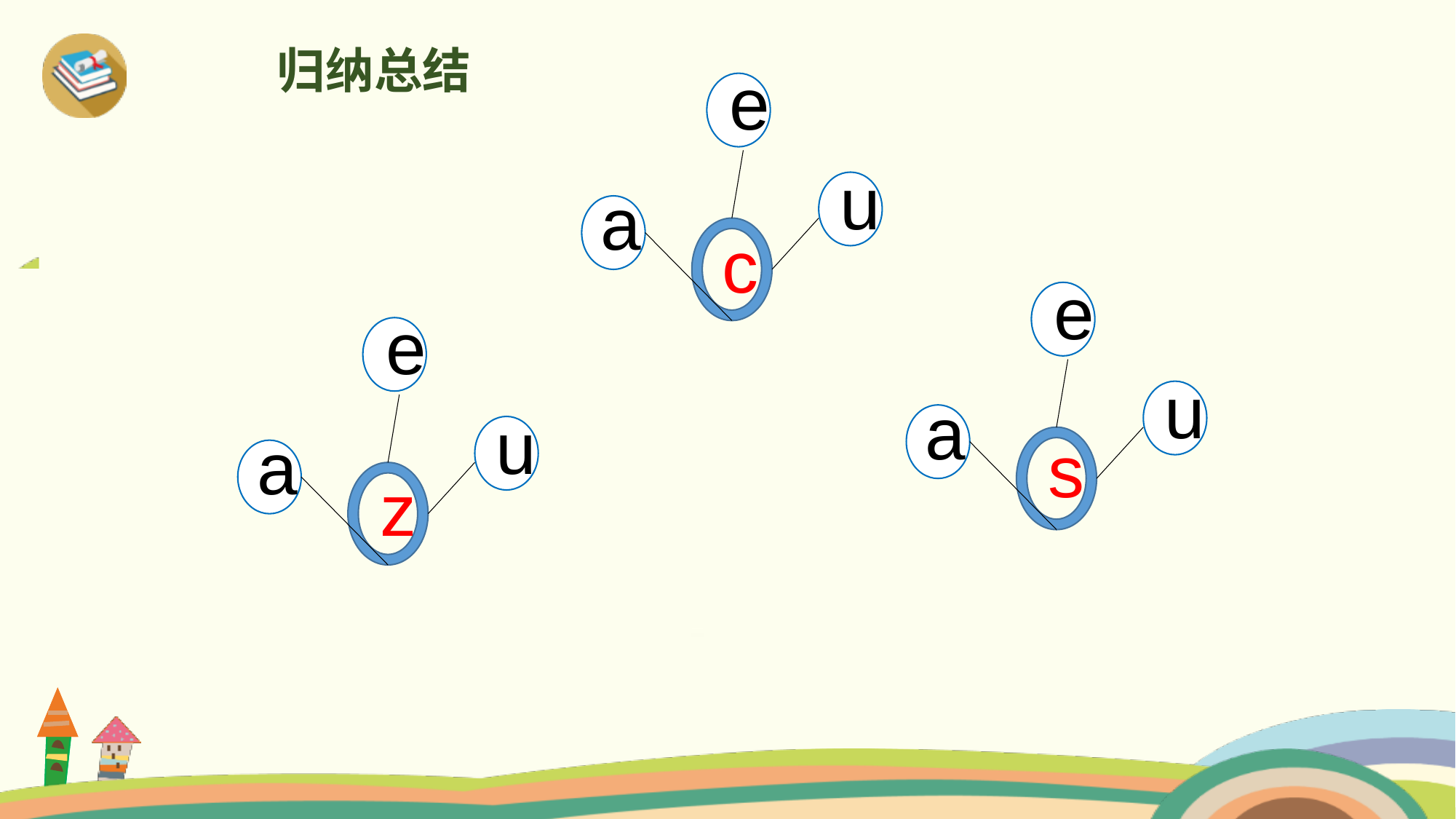

归纳总结
e

u

a

c

e

u

a

s

e

u

a

z